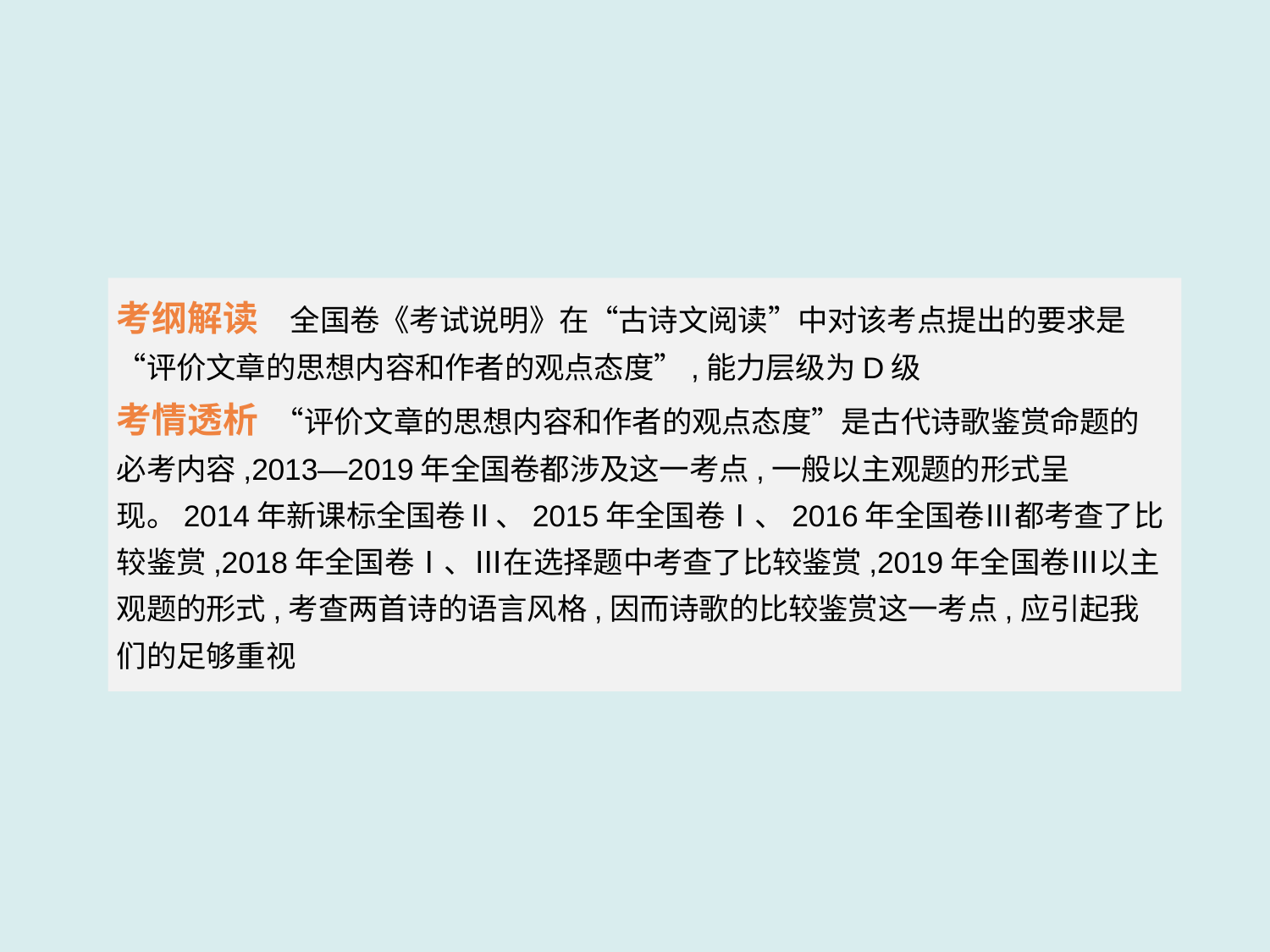

考纲解读    全国卷《考试说明》在“古诗文阅读”中对该考点提出的要求是“评价文章的思想内容和作者的观点态度”,能力层级为D级
考情透析  “评价文章的思想内容和作者的观点态度”是古代诗歌鉴赏命题的必考内容,2013—2019年全国卷都涉及这一考点,一般以主观题的形式呈现。2014年新课标全国卷Ⅱ、2015年全国卷Ⅰ、2016年全国卷Ⅲ都考查了比较鉴赏,2018年全国卷Ⅰ、Ⅲ在选择题中考查了比较鉴赏,2019年全国卷Ⅲ以主观题的形式,考查两首诗的语言风格,因而诗歌的比较鉴赏这一考点,应引起我们的足够重视